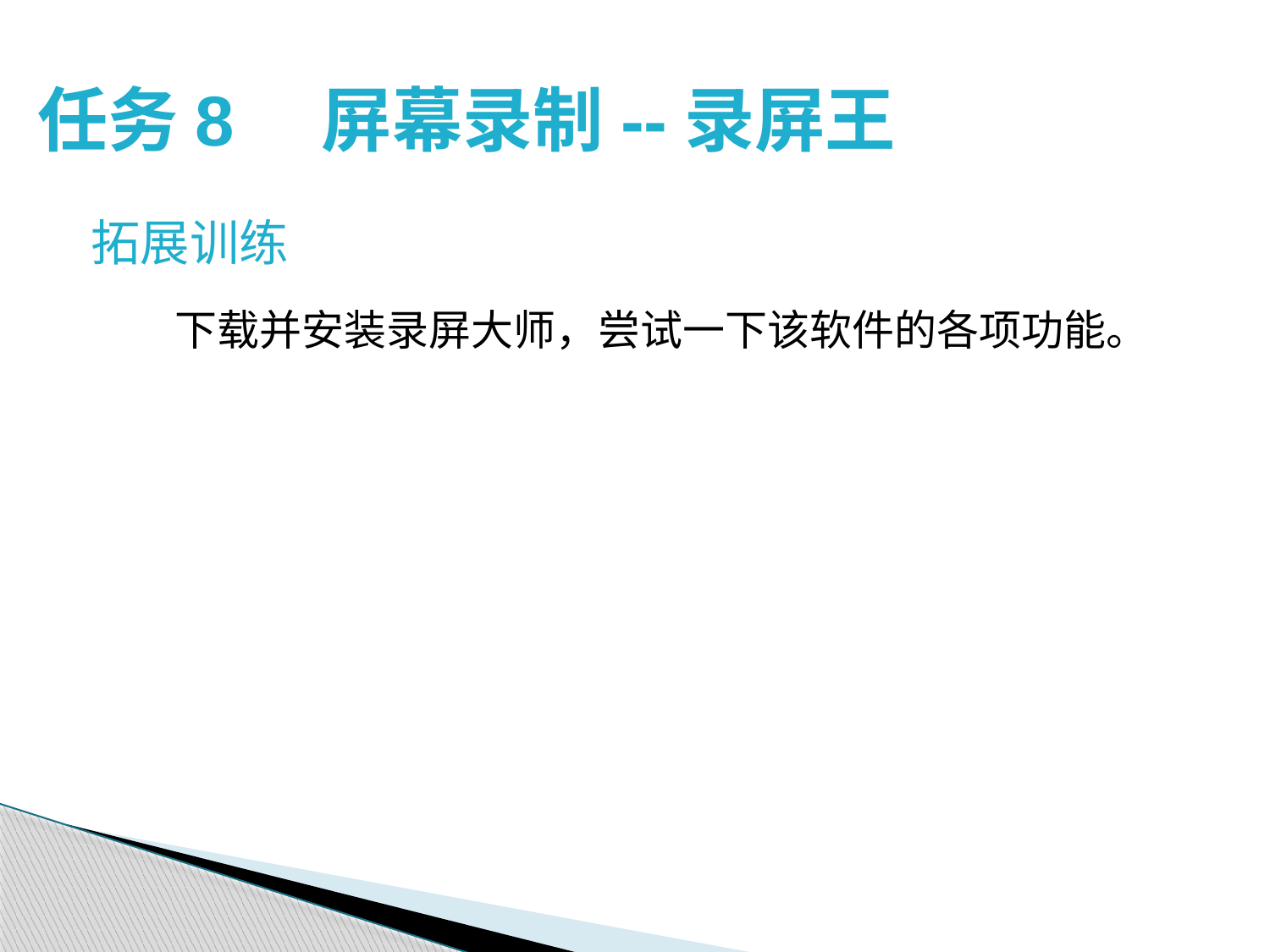

# 任务8　屏幕录制--录屏王
拓展训练
下载并安装录屏大师，尝试一下该软件的各项功能。